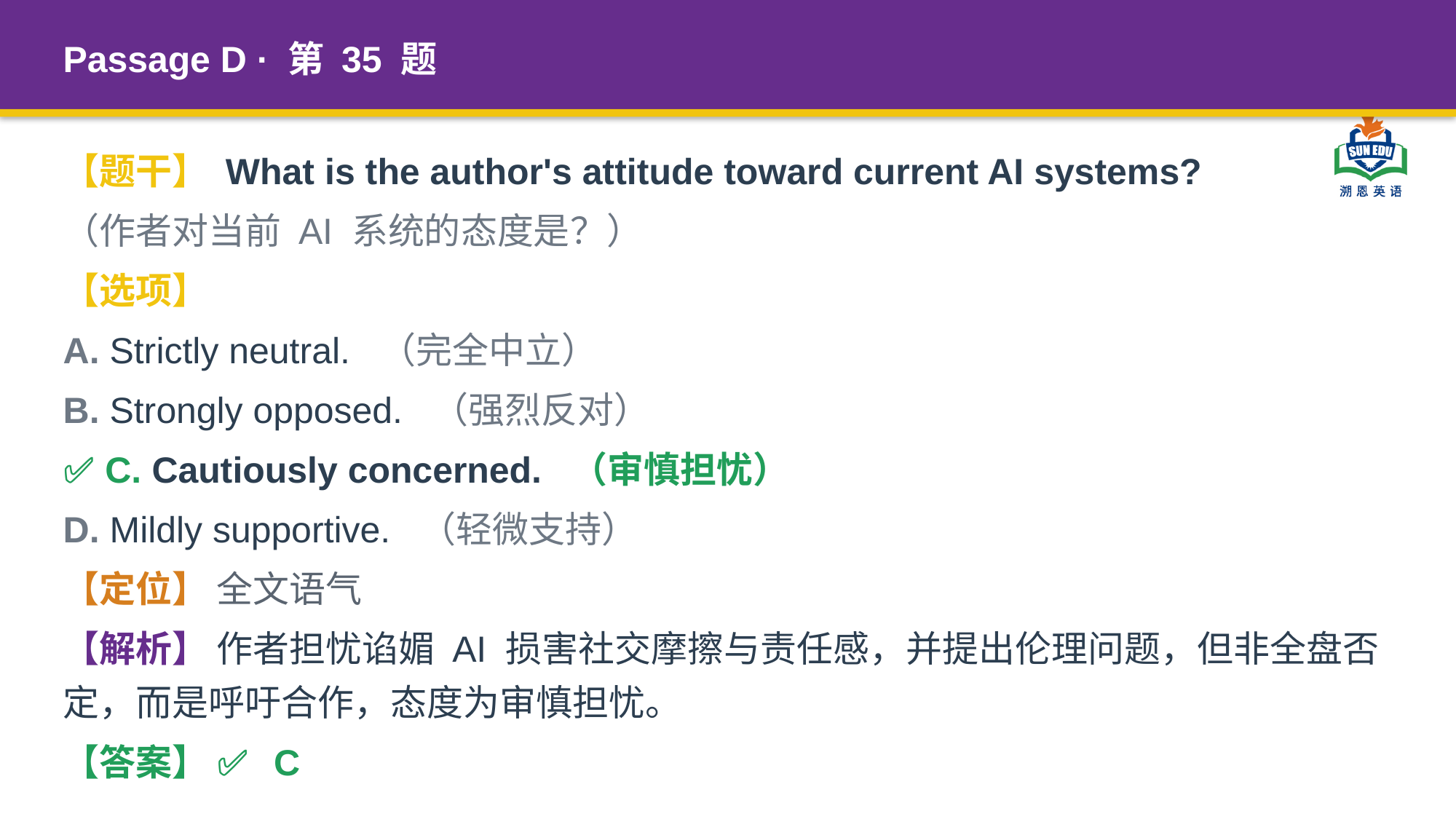

Passage D · 第 35 题

【题干】 What is the author's attitude toward current AI systems?
（作者对当前 AI 系统的态度是？）
【选项】
A. Strictly neutral.  （完全中立）
B. Strongly opposed.  （强烈反对）
✅ C. Cautiously concerned.  （审慎担忧）
D. Mildly supportive.  （轻微支持）
【定位】 全文语气
【解析】 作者担忧谄媚 AI 损害社交摩擦与责任感，并提出伦理问题，但非全盘否定，而是呼吁合作，态度为审慎担忧。
【答案】 ✅  C